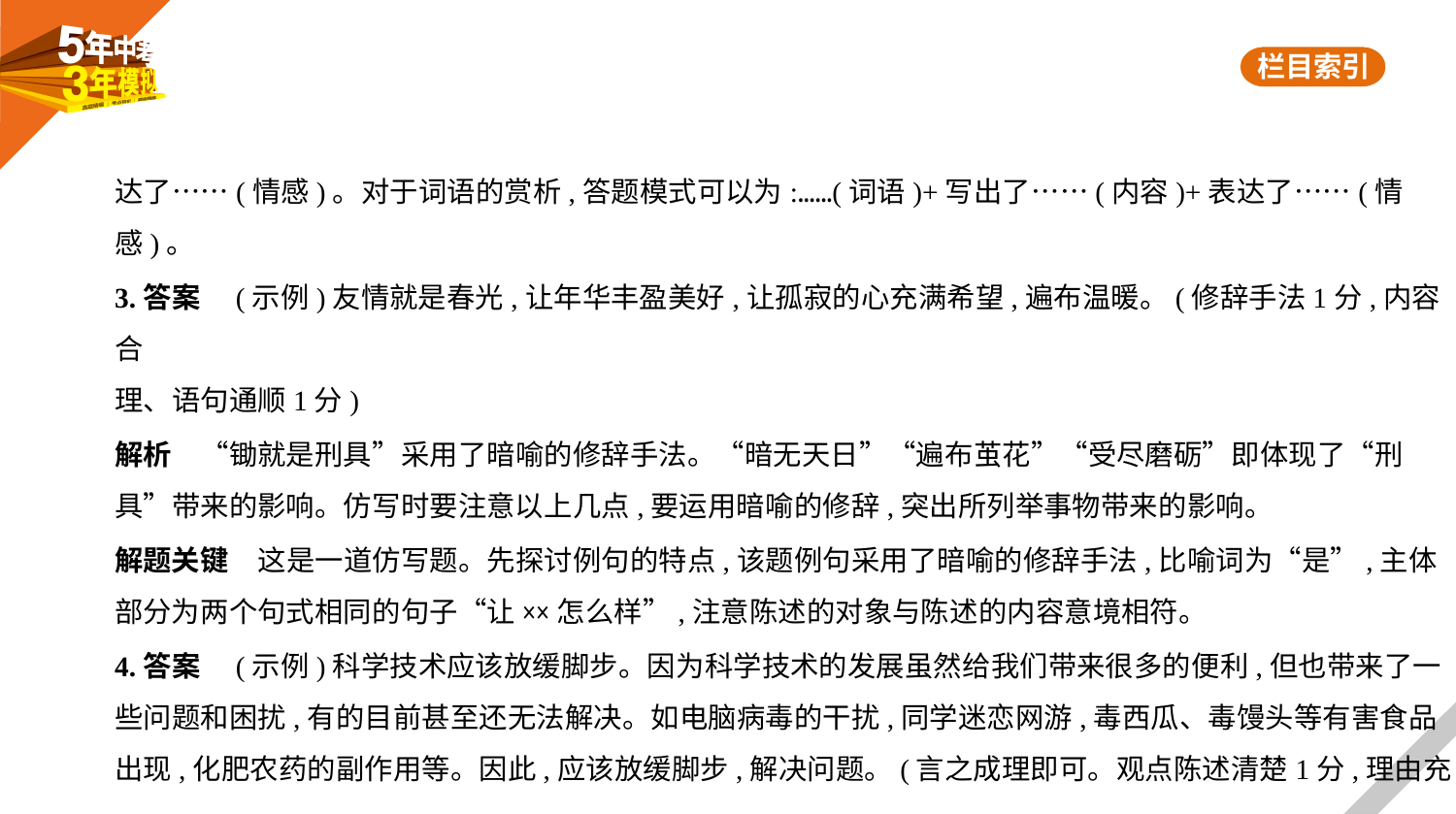

达了……(情感)。对于词语的赏析,答题模式可以为:……(词语)+写出了……(内容)+表达了……(情感)。
3.答案　(示例)友情就是春光,让年华丰盈美好,让孤寂的心充满希望,遍布温暖。(修辞手法1分,内容合
理、语句通顺1分)
解析　“锄就是刑具”采用了暗喻的修辞手法。“暗无天日”“遍布茧花”“受尽磨砺”即体现了“刑
具”带来的影响。仿写时要注意以上几点,要运用暗喻的修辞,突出所列举事物带来的影响。
解题关键　这是一道仿写题。先探讨例句的特点,该题例句采用了暗喻的修辞手法,比喻词为“是”,主体
部分为两个句式相同的句子“让××怎么样”,注意陈述的对象与陈述的内容意境相符。
4.答案　(示例)科学技术应该放缓脚步。因为科学技术的发展虽然给我们带来很多的便利,但也带来了一
些问题和困扰,有的目前甚至还无法解决。如电脑病毒的干扰,同学迷恋网游,毒西瓜、毒馒头等有害食品
出现,化肥农药的副作用等。因此,应该放缓脚步,解决问题。(言之成理即可。观点陈述清楚1分,理由充